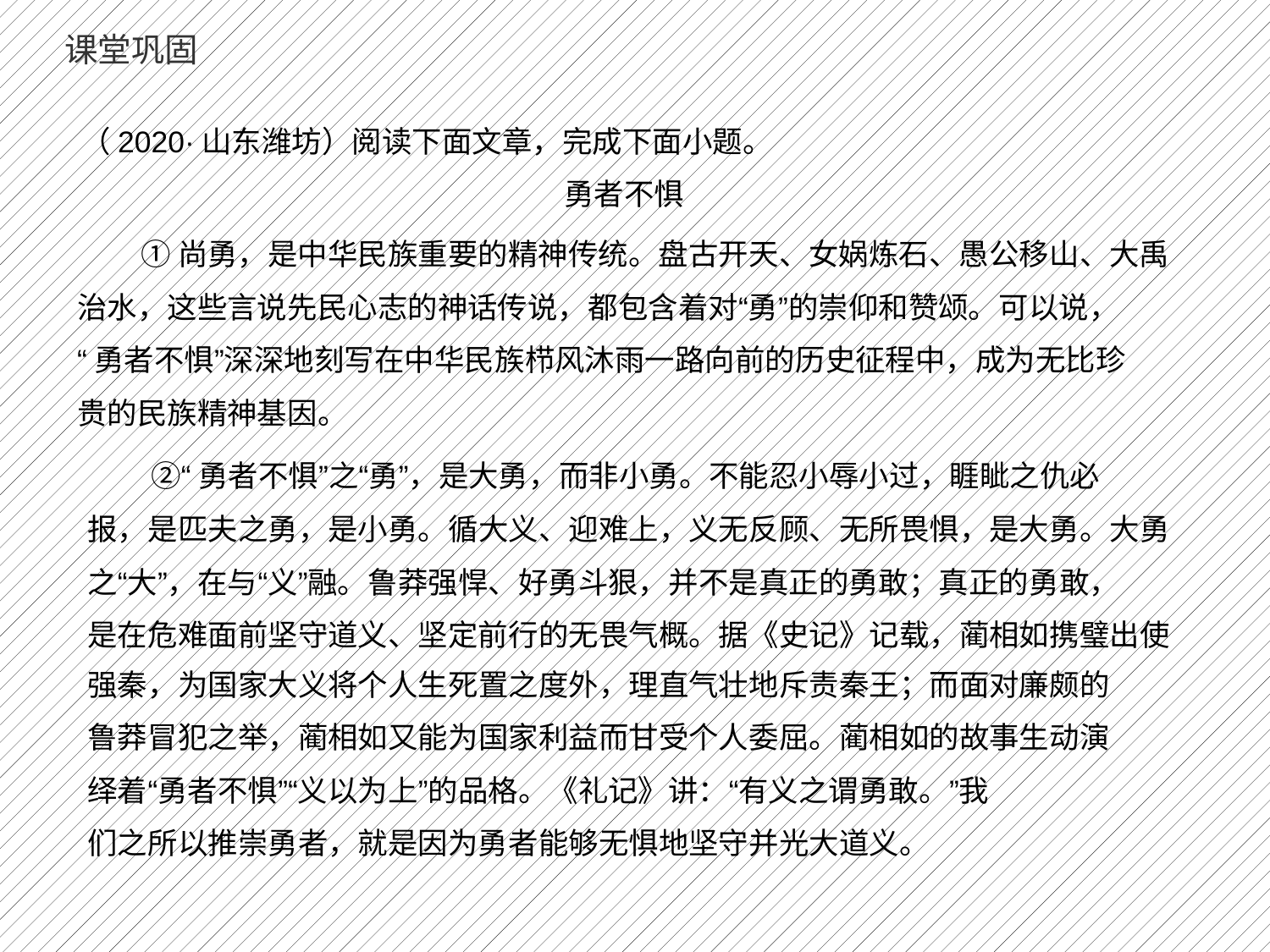

课堂巩固
（2020·山东潍坊）阅读下面文章，完成下面小题。
勇者不惧
	①尚勇，是中华民族重要的精神传统。盘古开天、女娲炼石、愚公移山、大禹

治水，这些言说先民心志的神话传说，都包含着对“勇”的崇仰和赞颂。可以说，

“勇者不惧”深深地刻写在中华民族栉风沐雨一路向前的历史征程中，成为无比珍

贵的民族精神基因。
	②“勇者不惧”之“勇”，是大勇，而非小勇。不能忍小辱小过，睚眦之仇必

报，是匹夫之勇，是小勇。循大义、迎难上，义无反顾、无所畏惧，是大勇。大勇

之“大”，在与“义”融。鲁莽强悍、好勇斗狠，并不是真正的勇敢；真正的勇敢，

是在危难面前坚守道义、坚定前行的无畏气概。据《史记》记载，蔺相如携璧出使

强秦，为国家大义将个人生死置之度外，理直气壮地斥责秦王；而面对廉颇的

鲁莽冒犯之举，蔺相如又能为国家利益而甘受个人委屈。蔺相如的故事生动演

绎着“勇者不惧”“义以为上”的品格。《礼记》讲：“有义之谓勇敢。”我

们之所以推崇勇者，就是因为勇者能够无惧地坚守并光大道义。